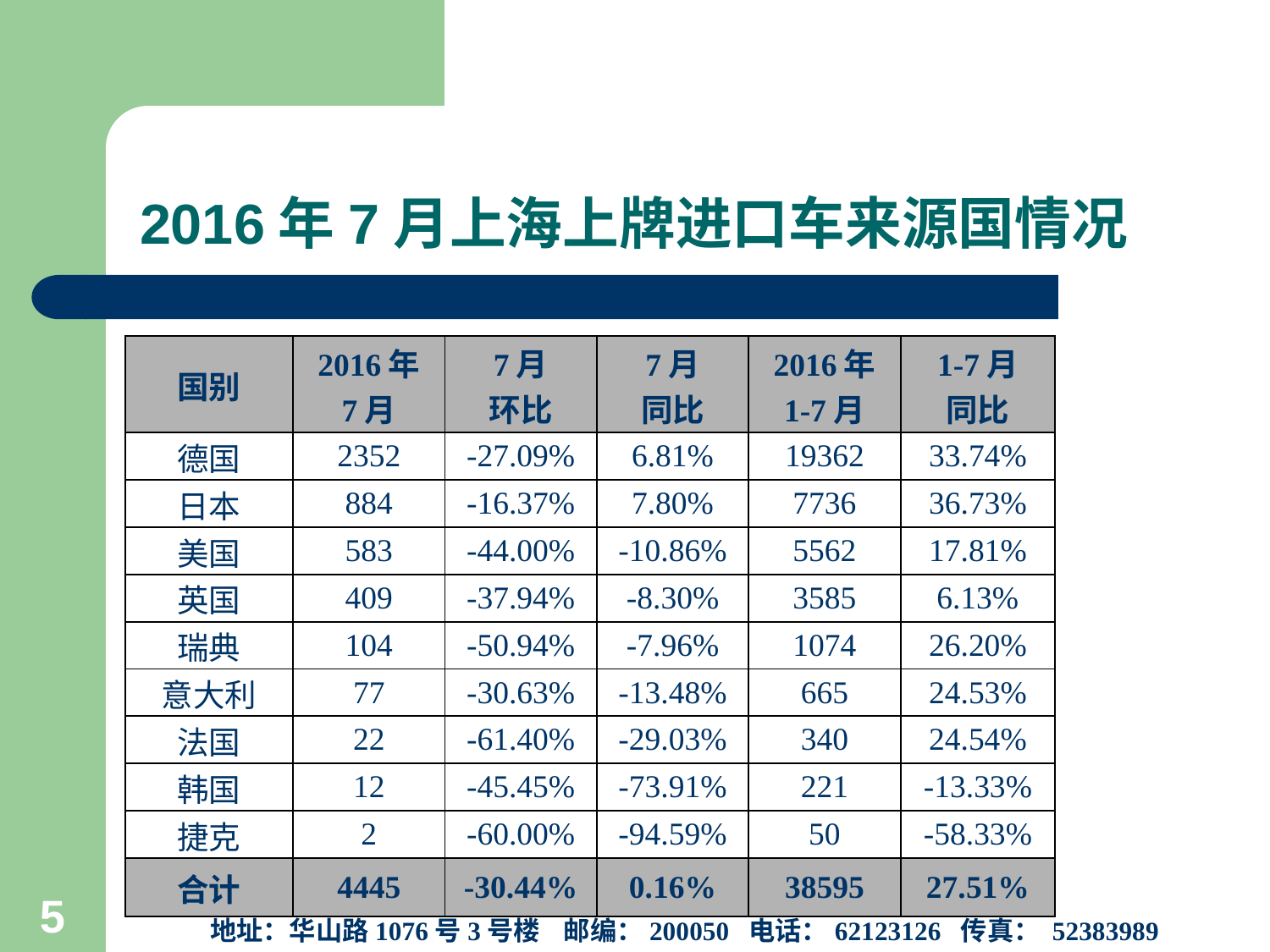

# 2016年7月上海上牌进口车来源国情况
| 国别 | 2016年 7月 | 7月 环比 | 7月 同比 | 2016年 1-7月 | 1-7月 同比 |
| --- | --- | --- | --- | --- | --- |
| 德国 | 2352 | -27.09% | 6.81% | 19362 | 33.74% |
| 日本 | 884 | -16.37% | 7.80% | 7736 | 36.73% |
| 美国 | 583 | -44.00% | -10.86% | 5562 | 17.81% |
| 英国 | 409 | -37.94% | -8.30% | 3585 | 6.13% |
| 瑞典 | 104 | -50.94% | -7.96% | 1074 | 26.20% |
| 意大利 | 77 | -30.63% | -13.48% | 665 | 24.53% |
| 法国 | 22 | -61.40% | -29.03% | 340 | 24.54% |
| 韩国 | 12 | -45.45% | -73.91% | 221 | -13.33% |
| 捷克 | 2 | -60.00% | -94.59% | 50 | -58.33% |
| 合计 | 4445 | -30.44% | 0.16% | 38595 | 27.51% |
上海市信息中心汽车产业研究室
地址：华山路1076号3号楼    邮编：200050  电话：62123126  传真： 52383989
5